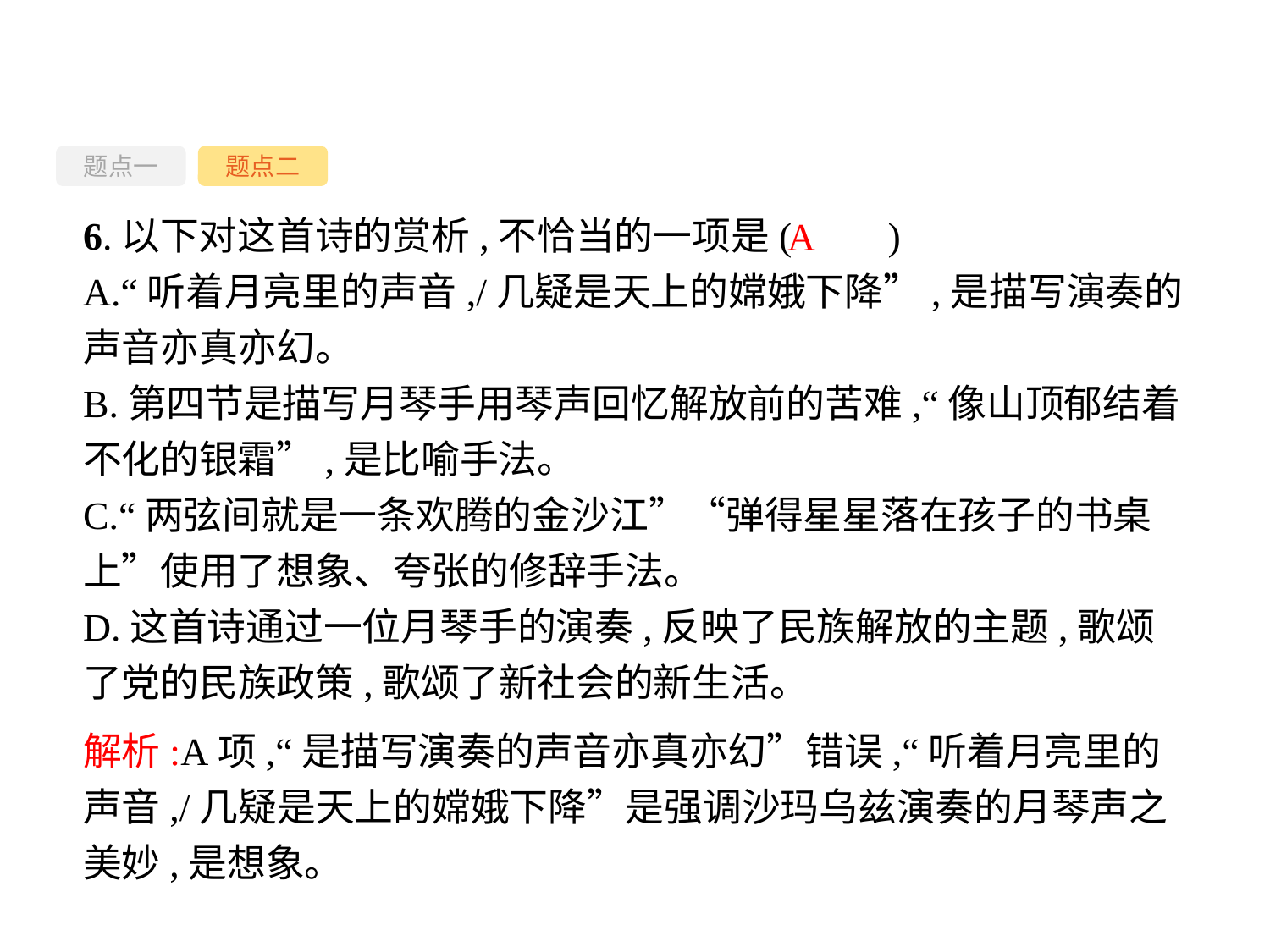

题点一
题点二
6.以下对这首诗的赏析,不恰当的一项是(　　)
A.“听着月亮里的声音,/几疑是天上的嫦娥下降”,是描写演奏的声音亦真亦幻。
B.第四节是描写月琴手用琴声回忆解放前的苦难,“像山顶郁结着不化的银霜”,是比喻手法。
C.“两弦间就是一条欢腾的金沙江”“弹得星星落在孩子的书桌上”使用了想象、夸张的修辞手法。
D.这首诗通过一位月琴手的演奏,反映了民族解放的主题,歌颂了党的民族政策,歌颂了新社会的新生活。
A
解析:A项,“是描写演奏的声音亦真亦幻”错误,“听着月亮里的声音,/几疑是天上的嫦娥下降”是强调沙玛乌兹演奏的月琴声之美妙,是想象。
-52-